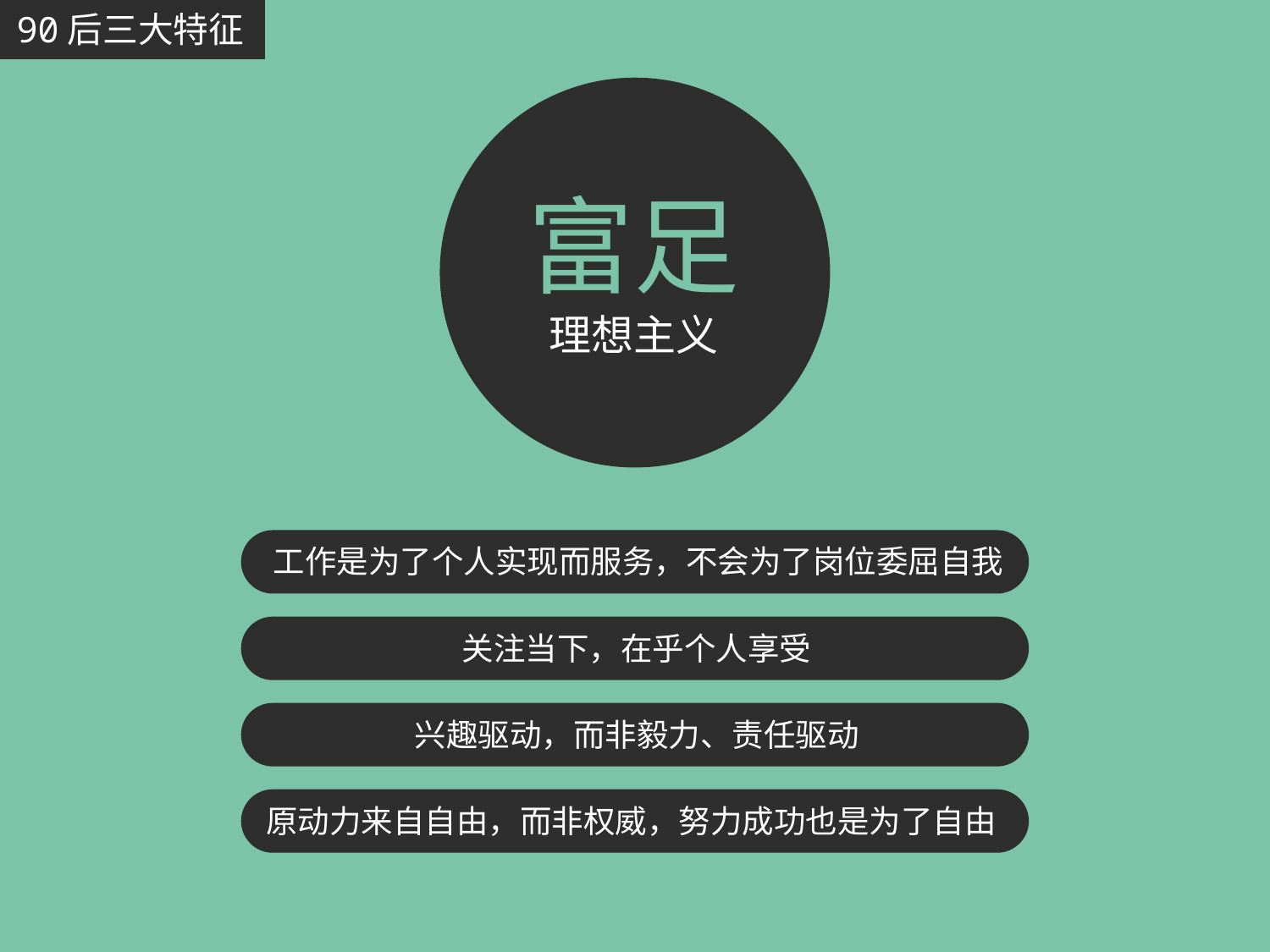

90后三大特征

富足
理想主义

工作是为了个人实现而服务，不会为了岗位委屈自我

关注当下，在乎个人享受

兴趣驱动，而非毅力、责任驱动

原动力来自自由，而非权威，努力成功也是为了自由